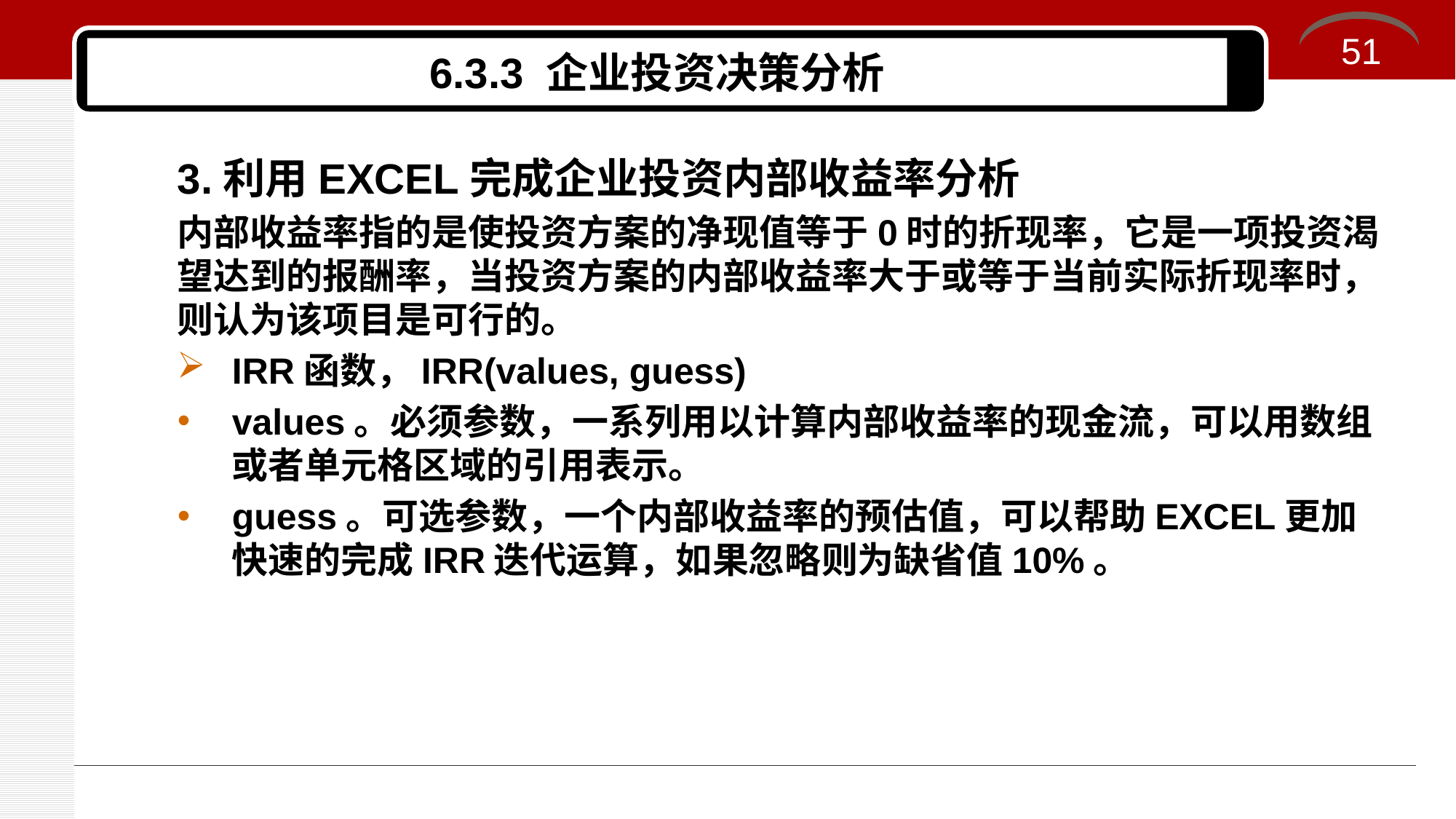

51
# 6.3.3 企业投资决策分析
3.利用EXCEL完成企业投资内部收益率分析
内部收益率指的是使投资方案的净现值等于0时的折现率，它是一项投资渴望达到的报酬率，当投资方案的内部收益率大于或等于当前实际折现率时，则认为该项目是可行的。
IRR函数，IRR(values, guess)
values。必须参数，一系列用以计算内部收益率的现金流，可以用数组或者单元格区域的引用表示。
guess。可选参数，一个内部收益率的预估值，可以帮助EXCEL更加快速的完成IRR迭代运算，如果忽略则为缺省值10%。